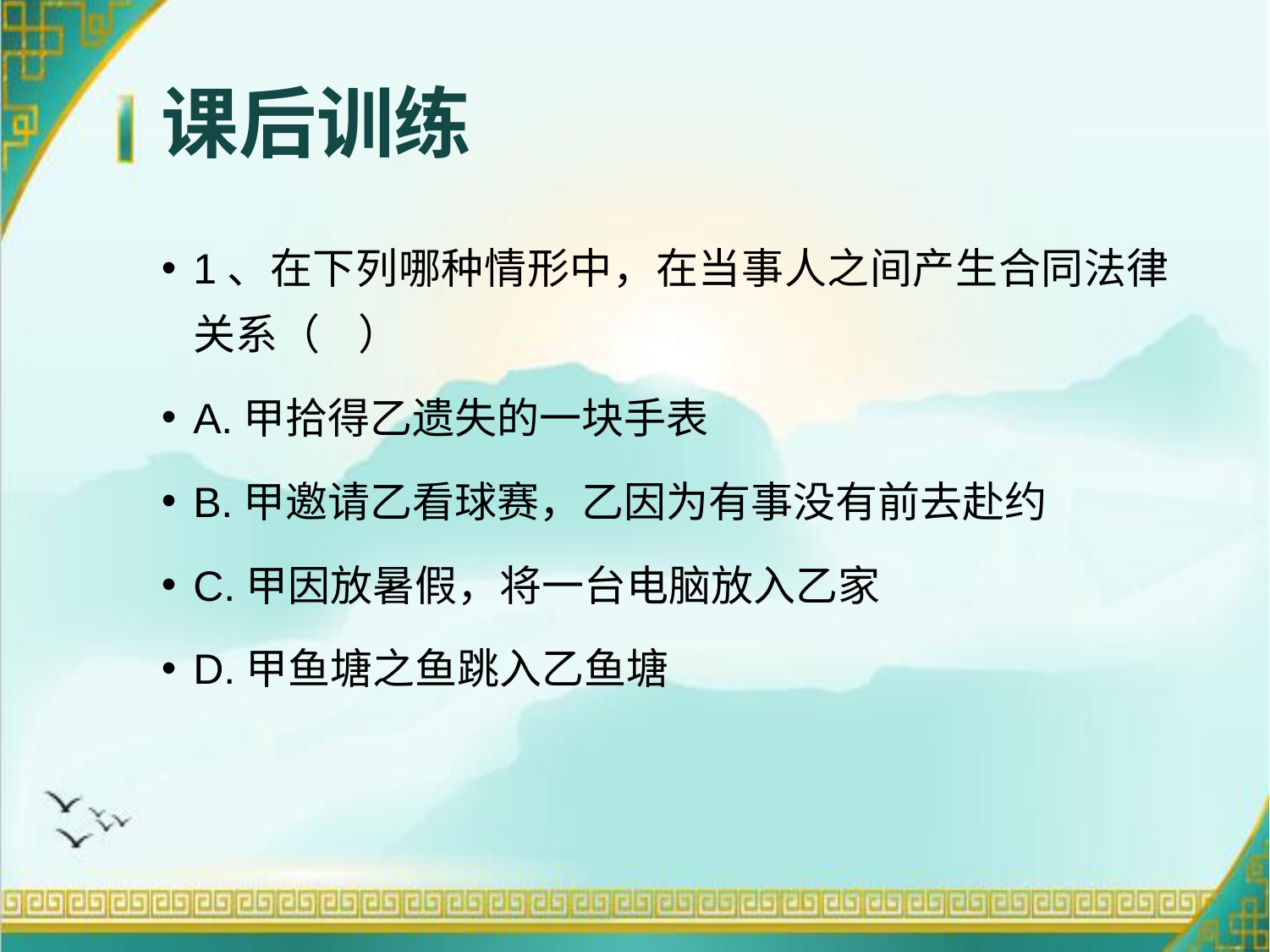

# 课后训练
1、在下列哪种情形中，在当事人之间产生合同法律关系（    ）
A.甲拾得乙遗失的一块手表
B.甲邀请乙看球赛，乙因为有事没有前去赴约
C.甲因放暑假，将一台电脑放入乙家
D.甲鱼塘之鱼跳入乙鱼塘